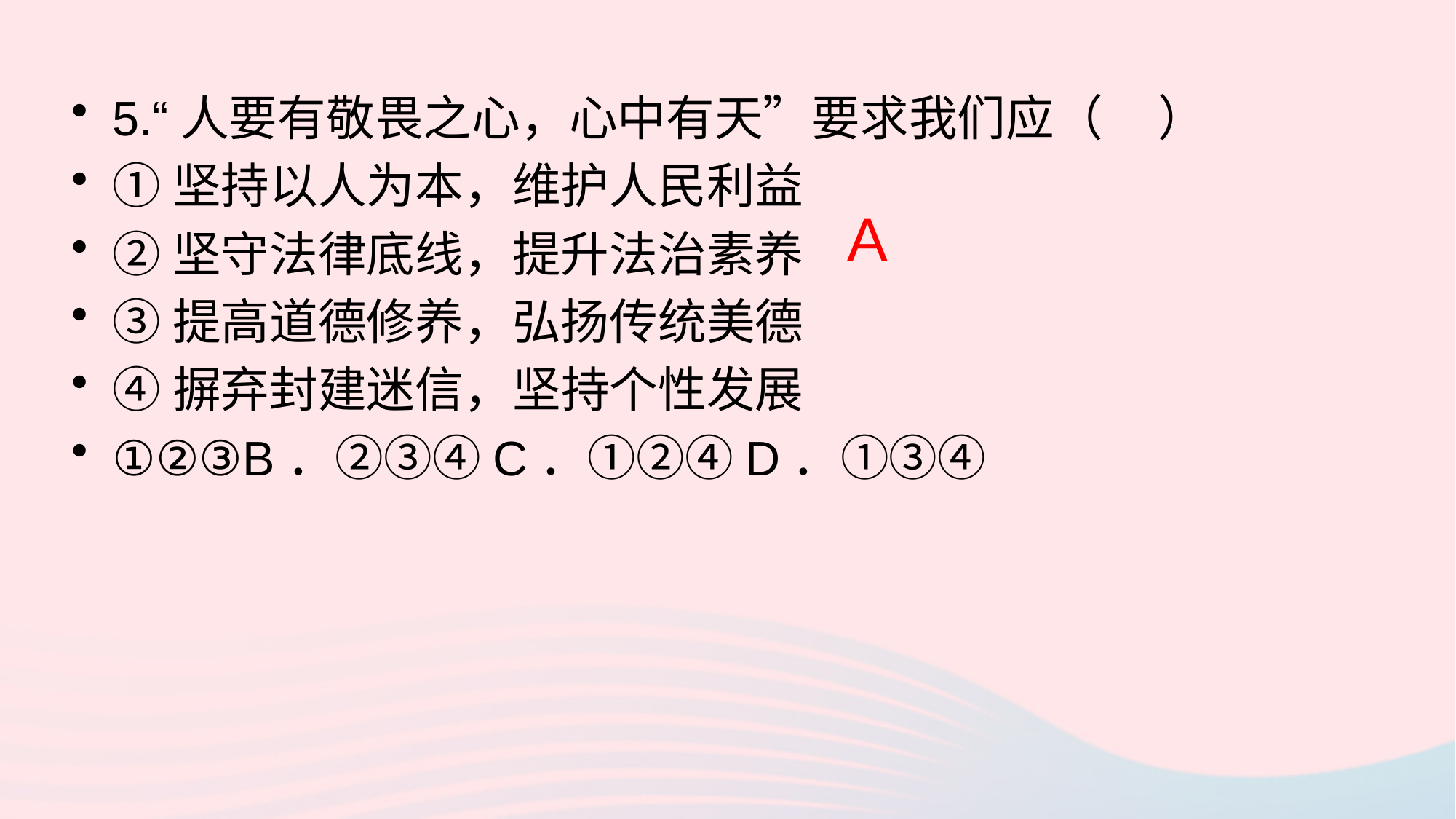

5.“人要有敬畏之心，心中有天”要求我们应（     ）
①坚持以人为本，维护人民利益
②坚守法律底线，提升法治素养
③提高道德修养，弘扬传统美德
④摒弃封建迷信，坚持个性发展
①②③B．②③④C．①②④D．①③④
A